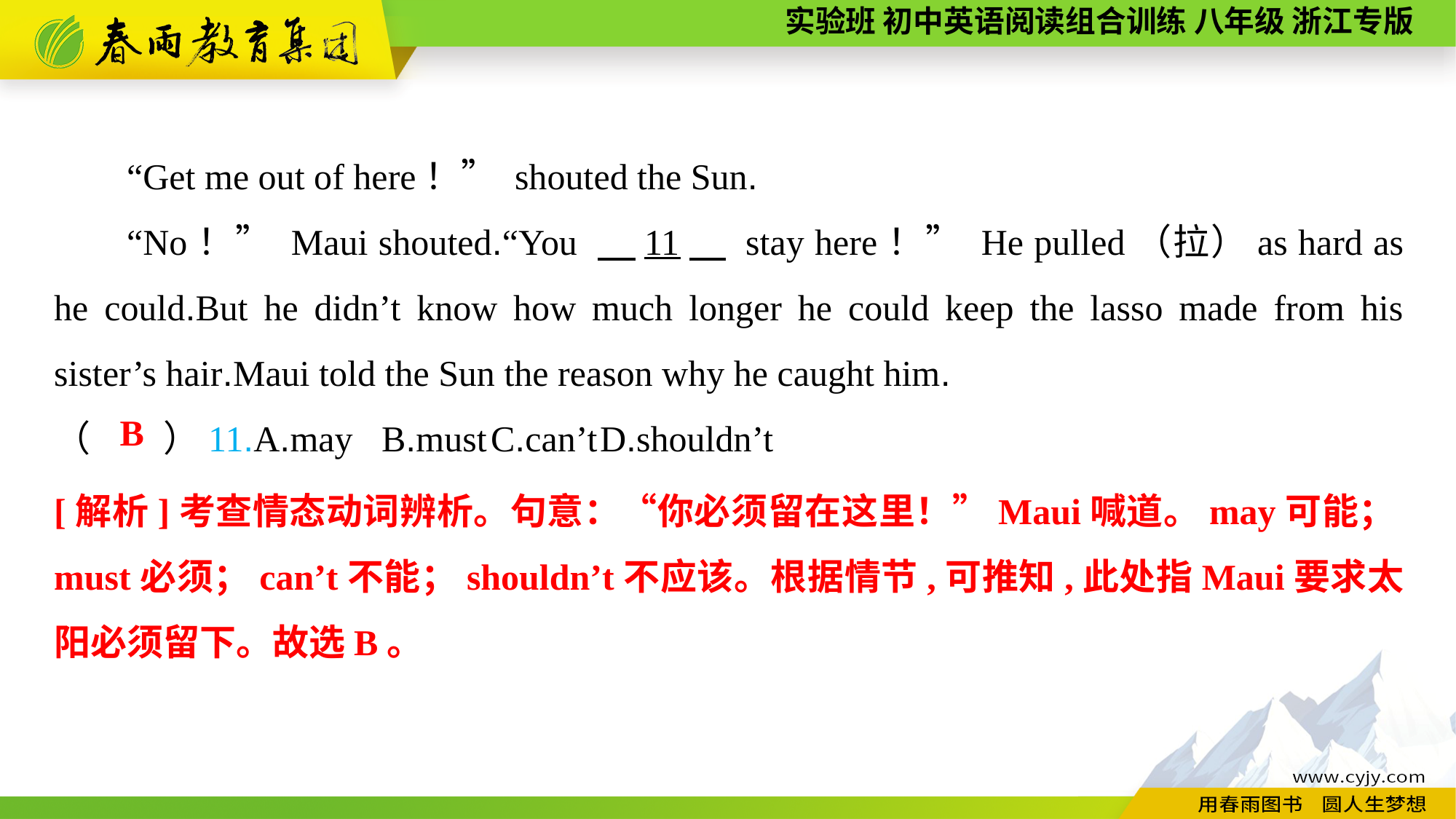

“Get me out of here！” shouted the Sun.
“No！” Maui shouted.“You 　11　 stay here！” He pulled（拉）as hard as he could.But he didn’t know how much longer he could keep the lasso made from his sister’s hair.Maui told the Sun the reason why he caught him.
（　　）11.A.may	B.must	C.can’t	D.shouldn’t
B
[解析]考查情态动词辨析。句意：“你必须留在这里！”Maui喊道。may可能；must必须；can’t不能；shouldn’t不应该。根据情节,可推知,此处指Maui要求太阳必须留下。故选B。